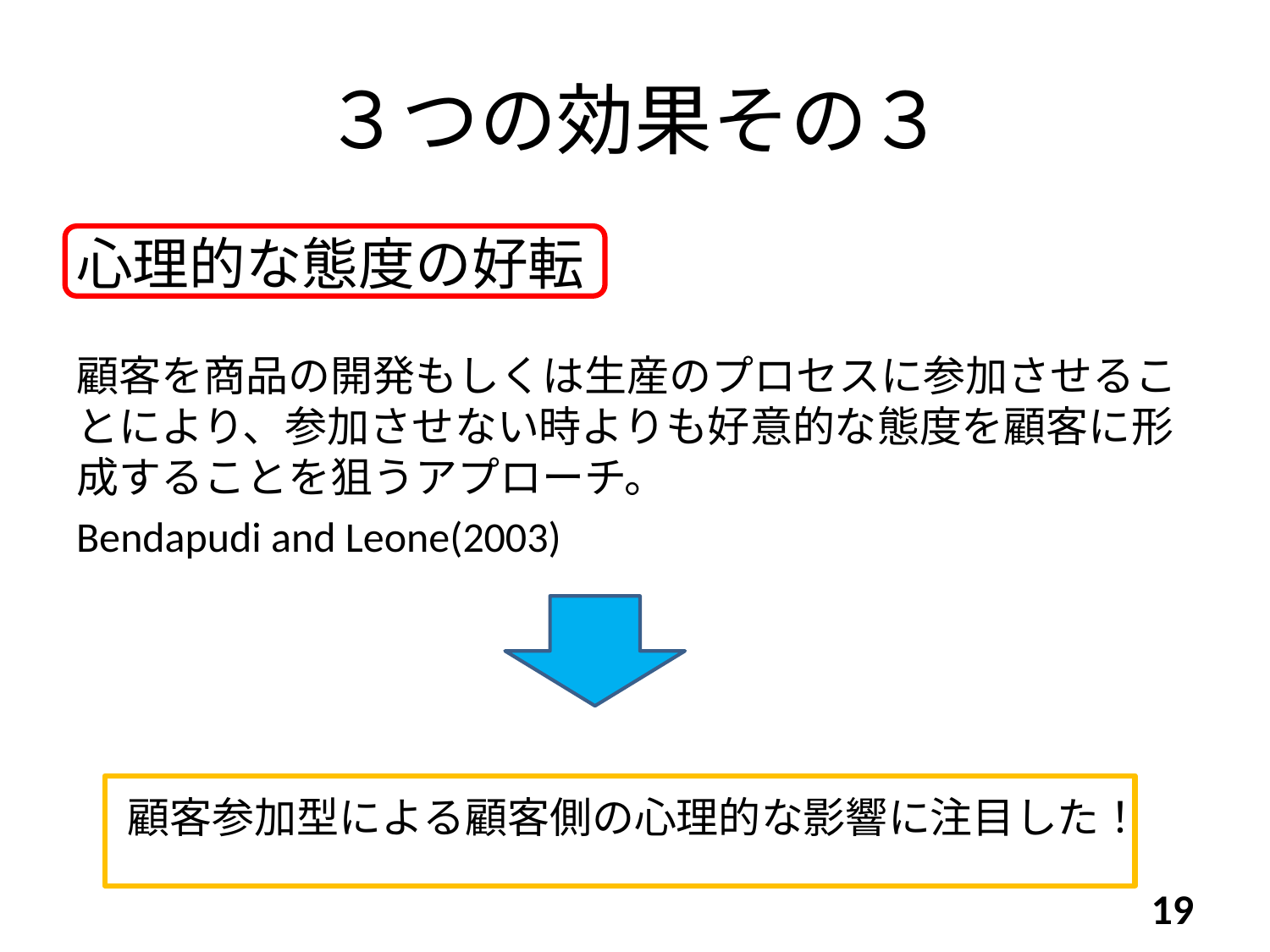

# ３つの効果その３
心理的な態度の好転

顧客を商品の開発もしくは生産のプロセスに参加させることにより、参加させない時よりも好意的な態度を顧客に形成することを狙うアプローチ。
Bendapudi and Leone(2003)

顧客参加型による顧客側の心理的な影響に注目した！

19